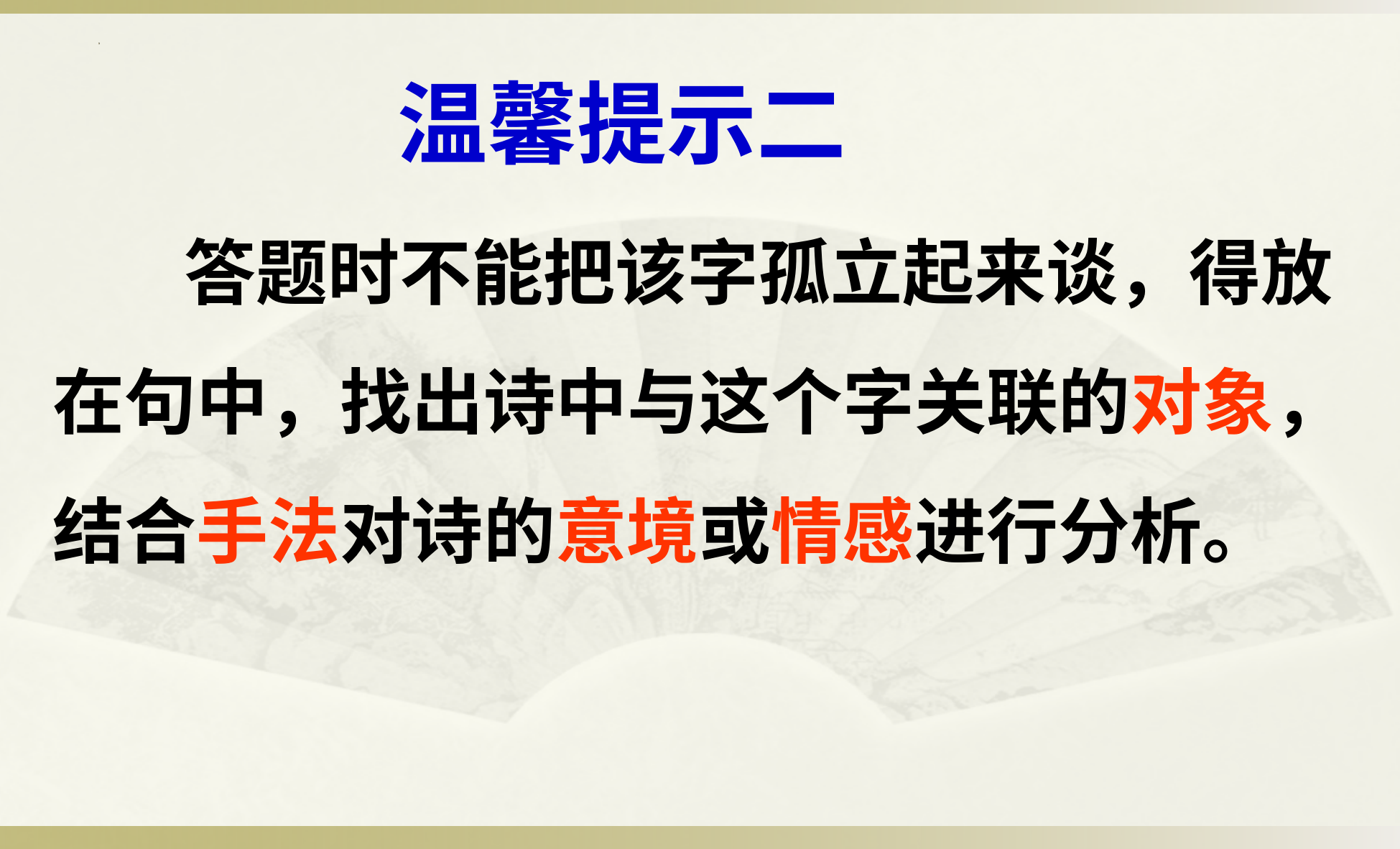

温馨提示二

       答题时不能把该字孤立起来谈，得放在句中，找出诗中与这个字关联的对象，结合手法对诗的意境或情感进行分析。